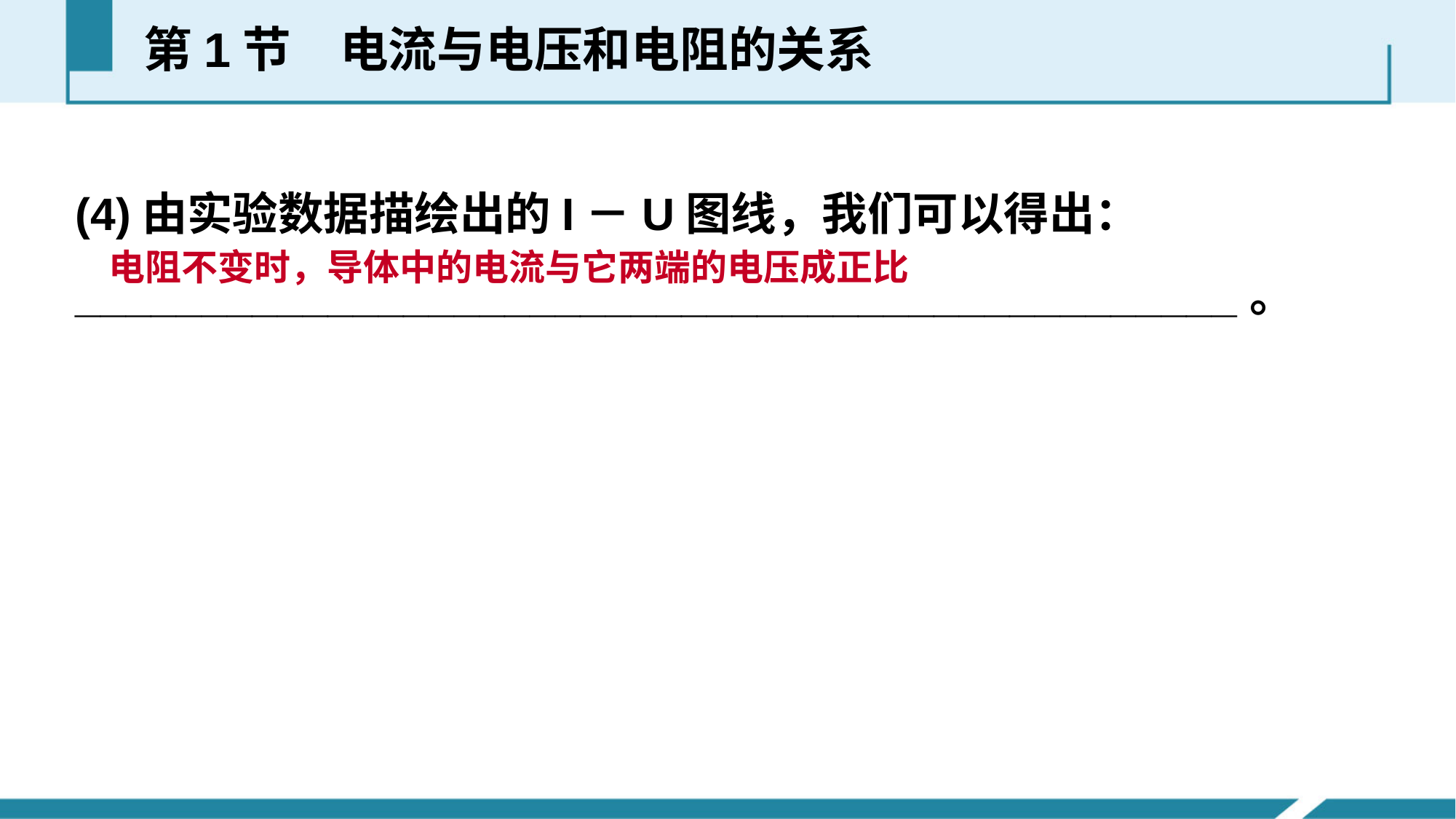

第1节　电流与电压和电阻的关系
(4)由实验数据描绘出的I－U图线，我们可以得出：______________________________________________。
电阻不变时，导体中的电流与它两端的电压成正比